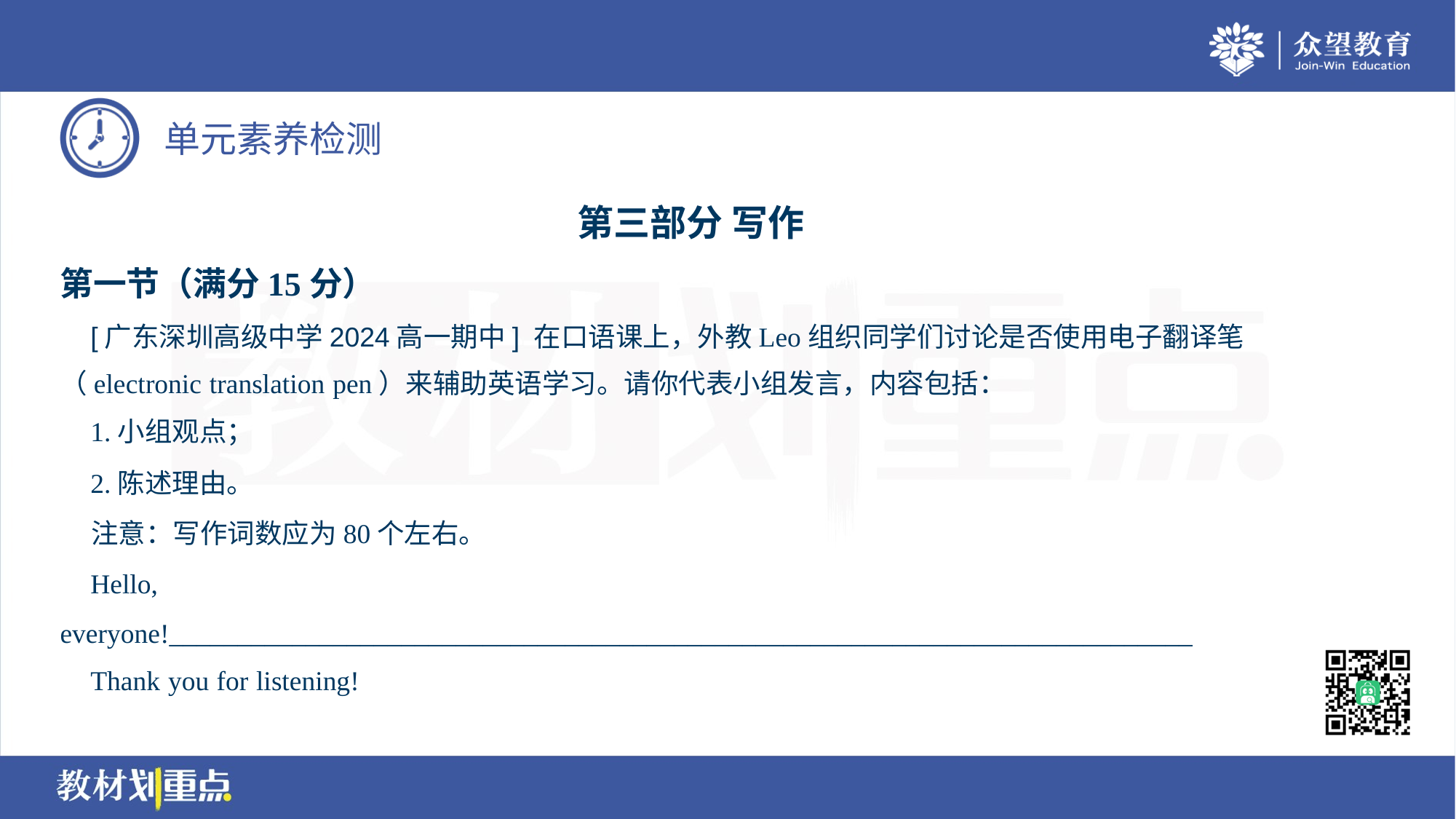

第三部分 写作
第一节（满分15分）
    [广东深圳高级中学2024高一期中] 在口语课上，外教Leo组织同学们讨论是否使用电子翻译笔
（electronic translation pen）来辅助英语学习。请你代表小组发言，内容包括：
    1.小组观点；
    2.陈述理由。
    注意：写作词数应为80个左右。
    Hello,
everyone!___________________________________________________________________________
    Thank you for listening!